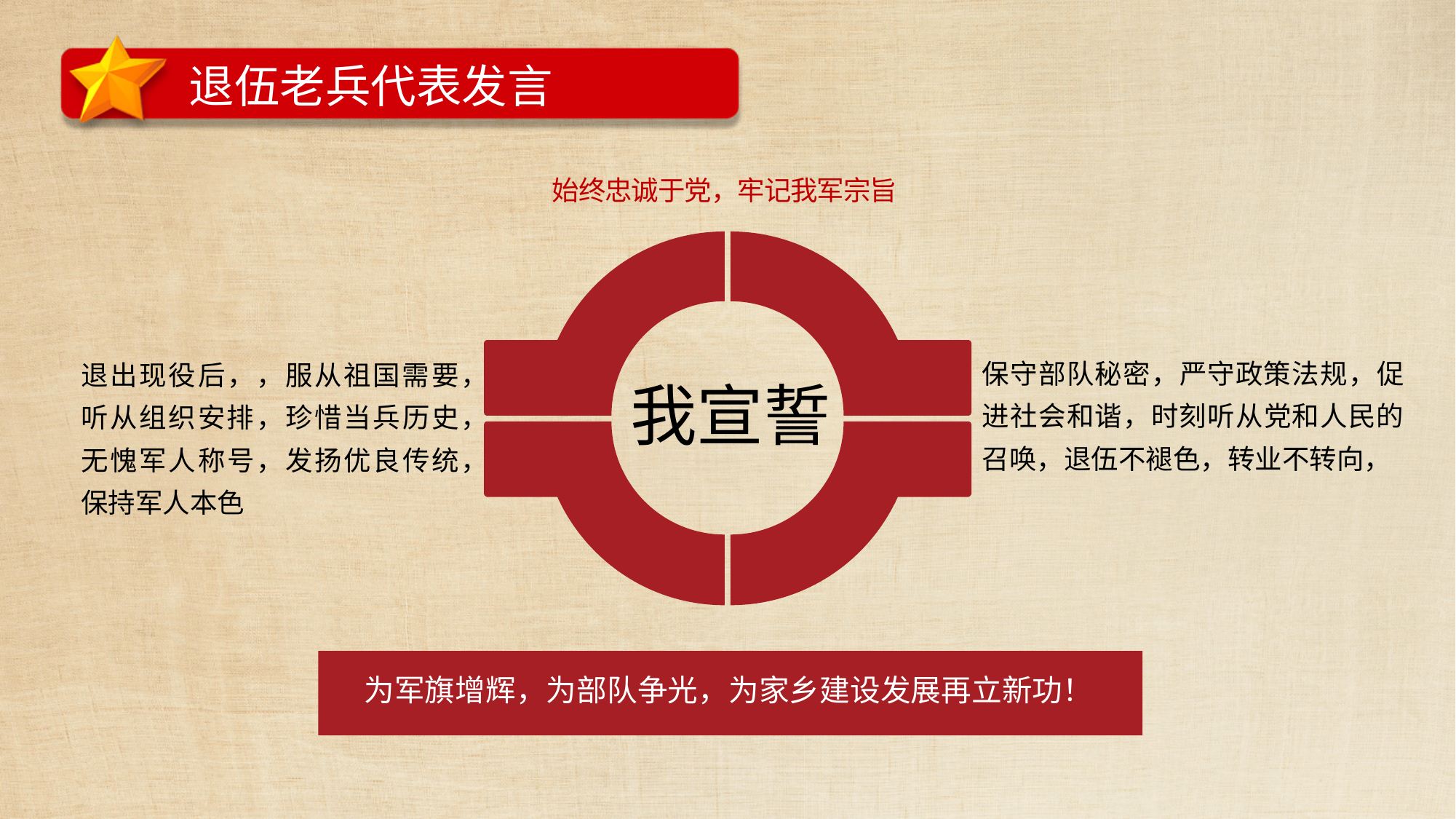

退伍老兵代表发言
始终忠诚于党，牢记我军宗旨

保守部队秘密，严守政策法规，促进社会和谐，时刻听从党和人民的召唤，退伍不褪色，转业不转向，
退出现役后，，服从祖国需要，听从组织安排，珍惜当兵历史，无愧军人称号，发扬优良传统，保持军人本色
我宣誓

为军旗增辉，为部队争光，为家乡建设发展再立新功！